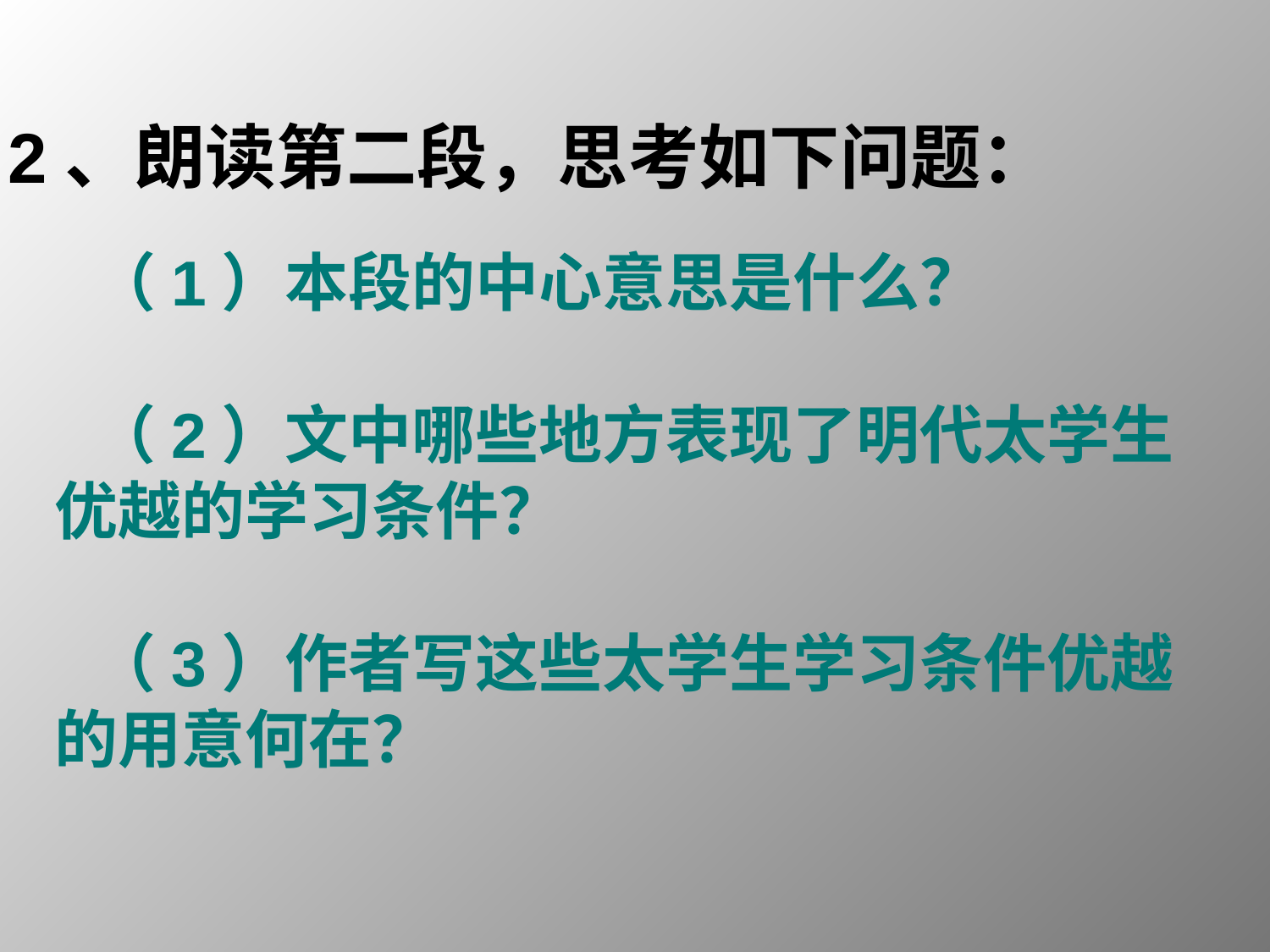

2、朗读第二段，思考如下问题：
（1）本段的中心意思是什么？

（2）文中哪些地方表现了明代太学生优越的学习条件？

（3）作者写这些太学生学习条件优越的用意何在？